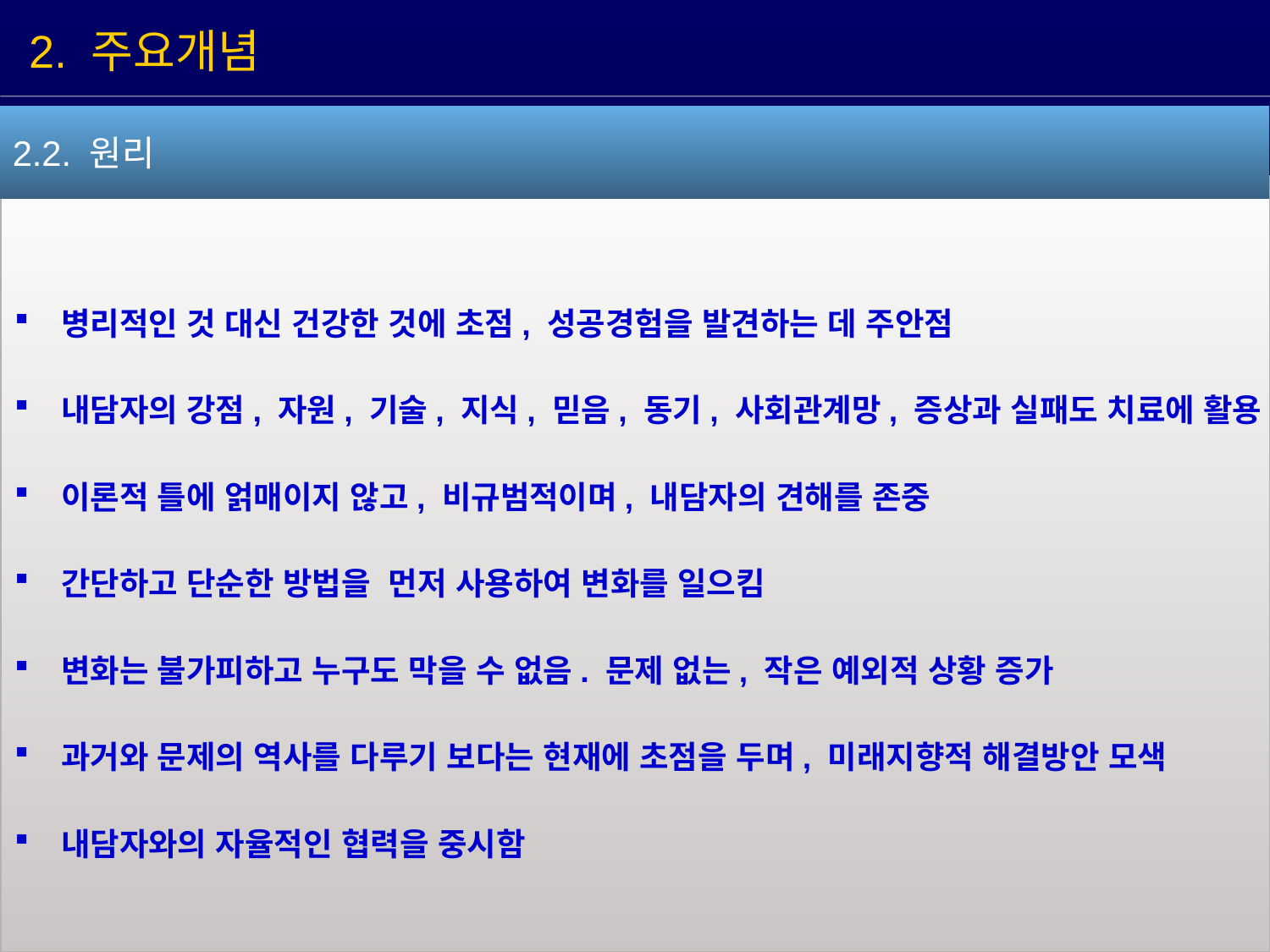

2. 주요개념

2.2. 원리
 병리적인 것 대신 건강한 것에 초점, 성공경험을 발견하는 데 주안점
 내담자의 강점, 자원, 기술, 지식, 믿음, 동기, 사회관계망, 증상과 실패도 치료에 활용
 이론적 틀에 얽매이지 않고, 비규범적이며, 내담자의 견해를 존중
 간단하고 단순한 방법을  먼저 사용하여 변화를 일으킴
 변화는 불가피하고 누구도 막을 수 없음. 문제 없는, 작은 예외적 상황 증가
 과거와 문제의 역사를 다루기 보다는 현재에 초점을 두며, 미래지향적 해결방안 모색
 내담자와의 자율적인 협력을 중시함